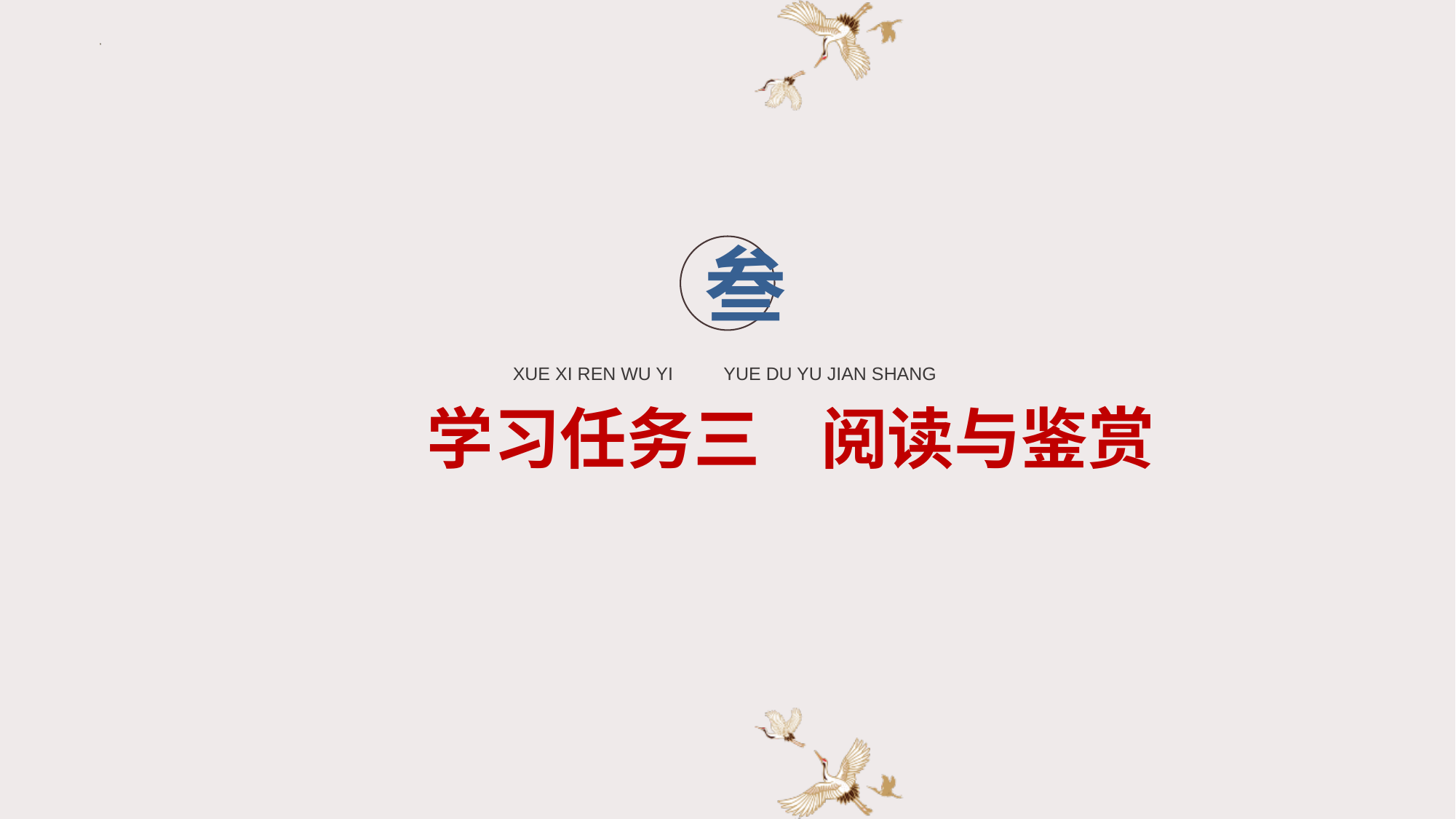

叁
XUE XI REN WU YI          YUE DU YU JIAN SHANG
学习任务三    阅读与鉴赏